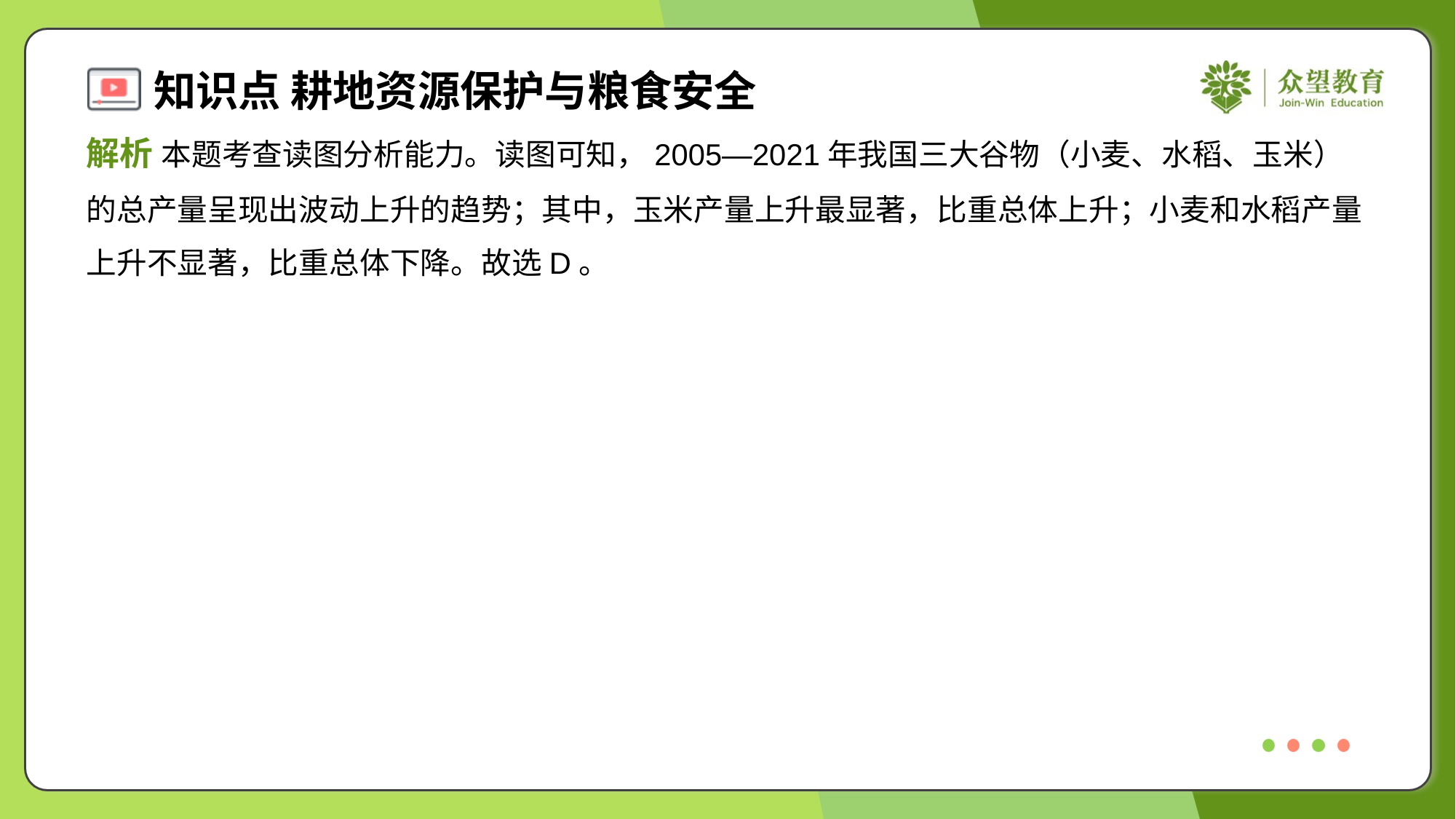

解析 本题考查读图分析能力。读图可知，2005—2021年我国三大谷物（小麦、水稻、玉米）
的总产量呈现出波动上升的趋势；其中，玉米产量上升最显著，比重总体上升；小麦和水稻产量
上升不显著，比重总体下降。故选D。